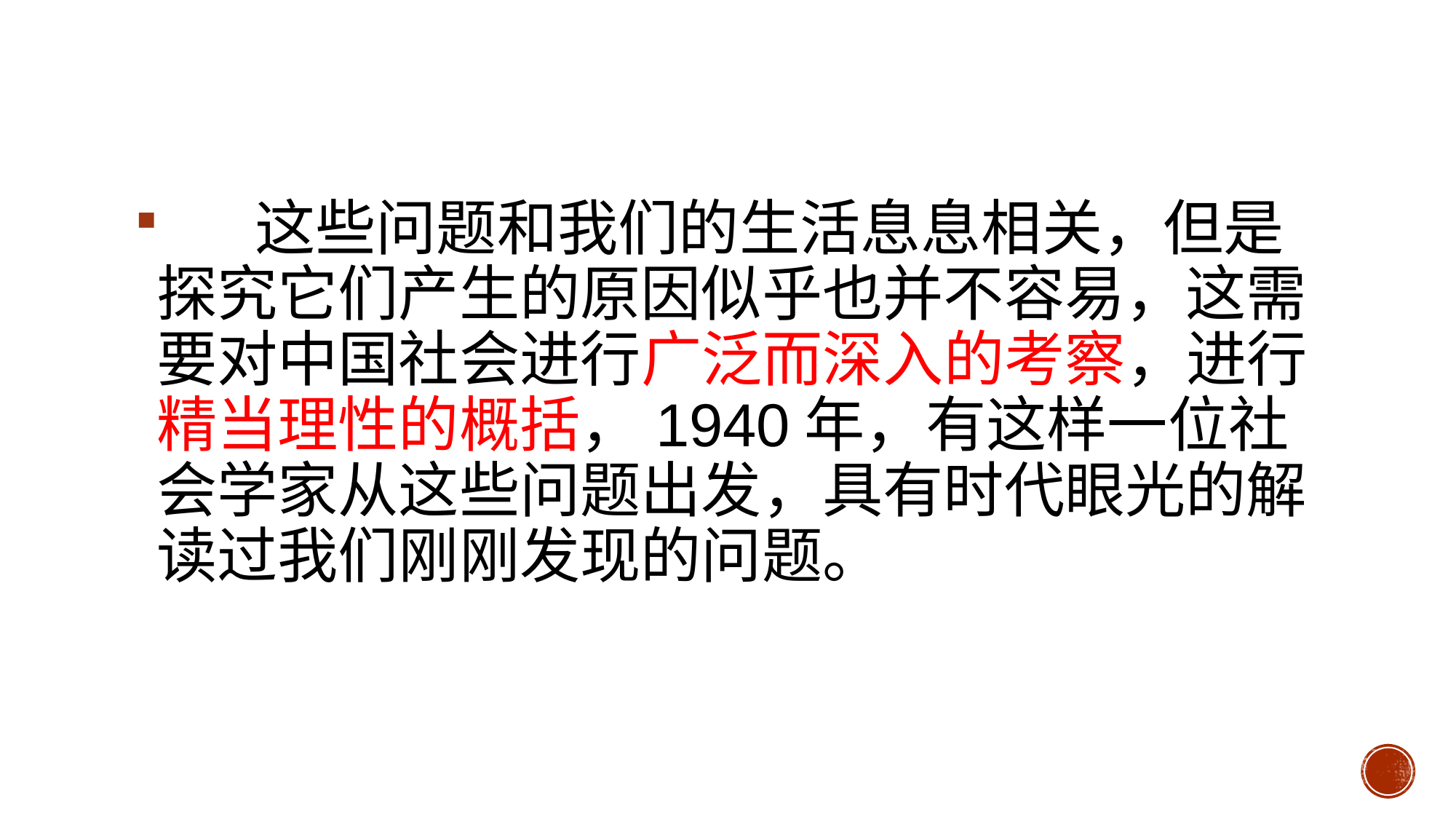

这些问题和我们的生活息息相关，但是探究它们产生的原因似乎也并不容易，这需要对中国社会进行广泛而深入的考察，进行精当理性的概括，1940年，有这样一位社会学家从这些问题出发，具有时代眼光的解读过我们刚刚发现的问题。